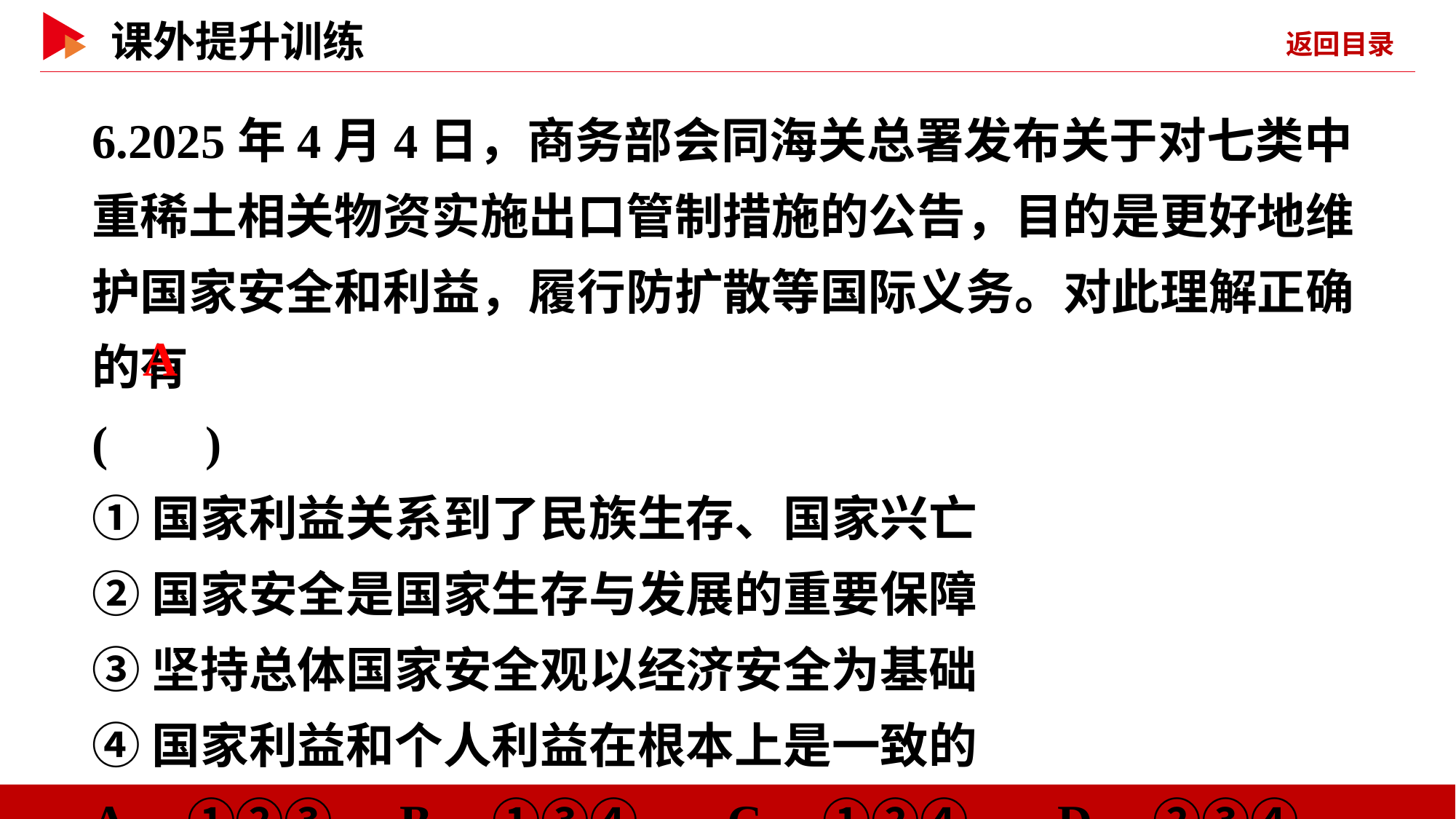

6.2025年4月4日，商务部会同海关总署发布关于对七类中重稀土相关物资实施出口管制措施的公告，目的是更好地维护国家安全和利益，履行防扩散等国际义务。对此理解正确的有
(        )
①国家利益关系到了民族生存、国家兴亡
②国家安全是国家生存与发展的重要保障
③坚持总体国家安全观以经济安全为基础
④国家利益和个人利益在根本上是一致的
A．①②③     B．①③④       C．①②④       D．②③④
   A